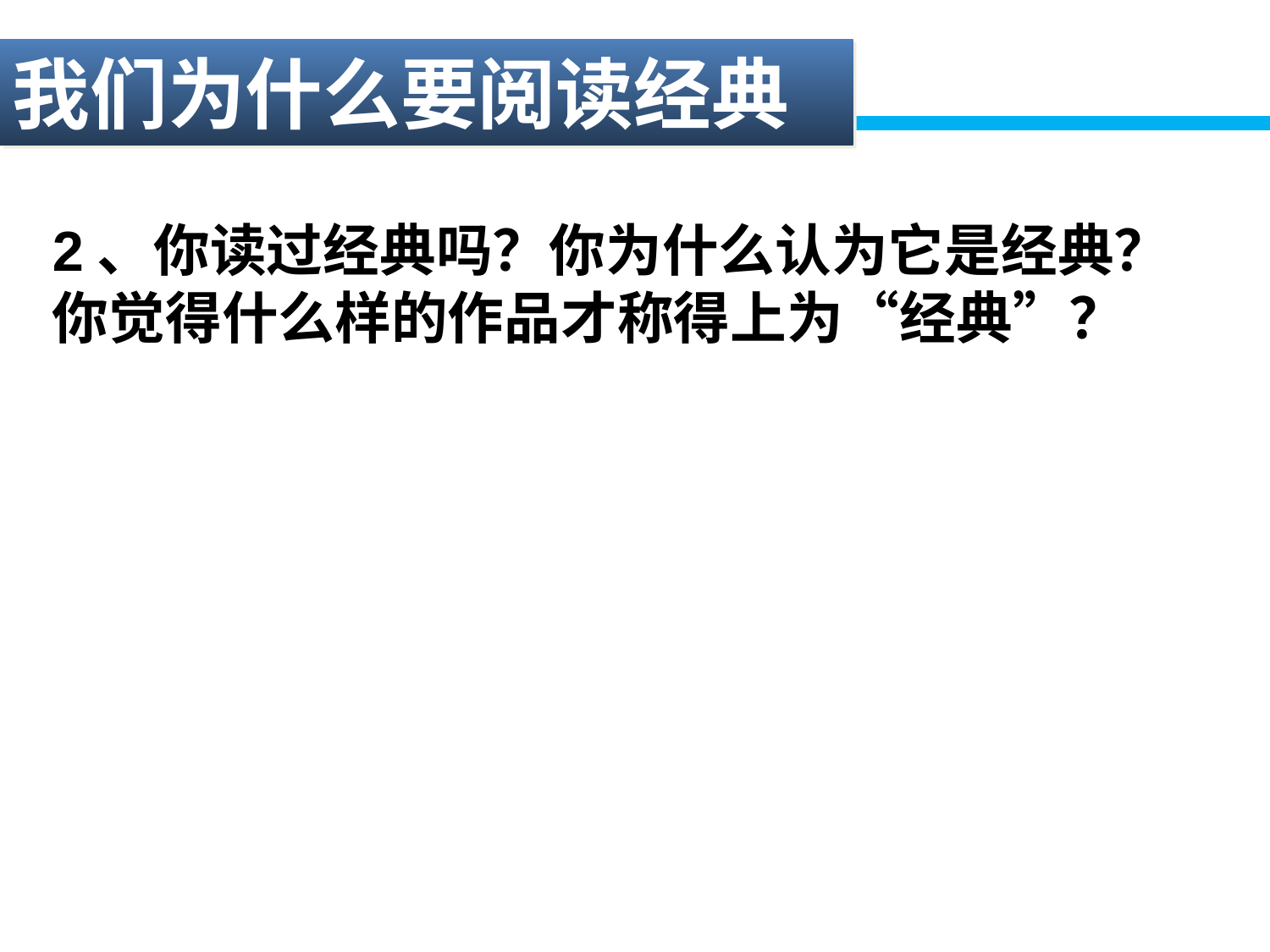

我们为什么要阅读经典

2、你读过经典吗？你为什么认为它是经典？你觉得什么样的作品才称得上为“经典”？